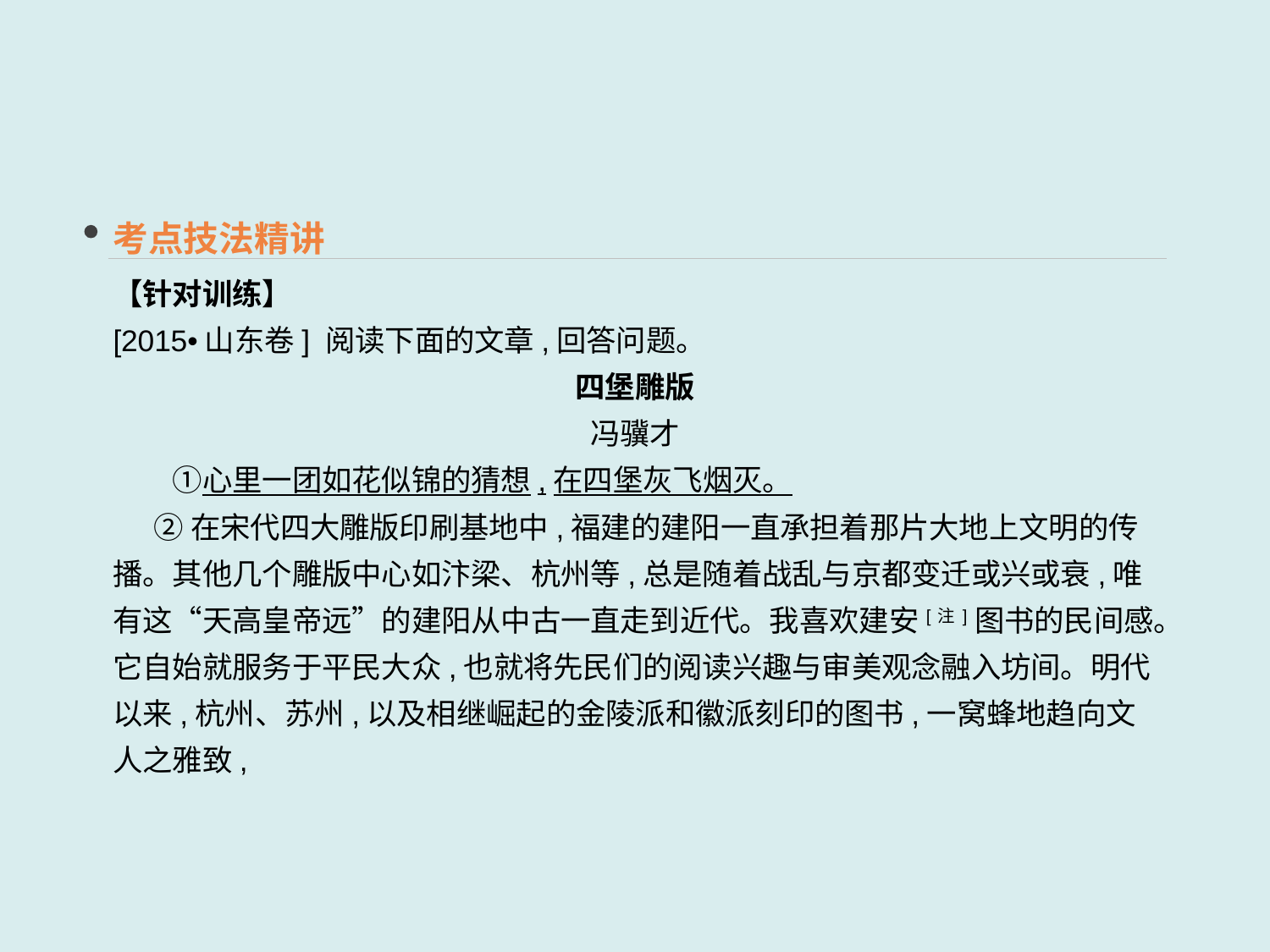

考点技法精讲

【针对训练】
[2015•山东卷] 阅读下面的文章,回答问题。
四堡雕版
冯骥才
　　①心里一团如花似锦的猜想,在四堡灰飞烟灭。
      ②在宋代四大雕版印刷基地中,福建的建阳一直承担着那片大地上文明的传播。其他几个雕版中心如汴梁、杭州等,总是随着战乱与京都变迁或兴或衰,唯有这“天高皇帝远”的建阳从中古一直走到近代。我喜欢建安[注]图书的民间感。它自始就服务于平民大众,也就将先民们的阅读兴趣与审美观念融入坊间。明代以来,杭州、苏州,以及相继崛起的金陵派和徽派刻印的图书,一窝蜂地趋向文人之雅致,